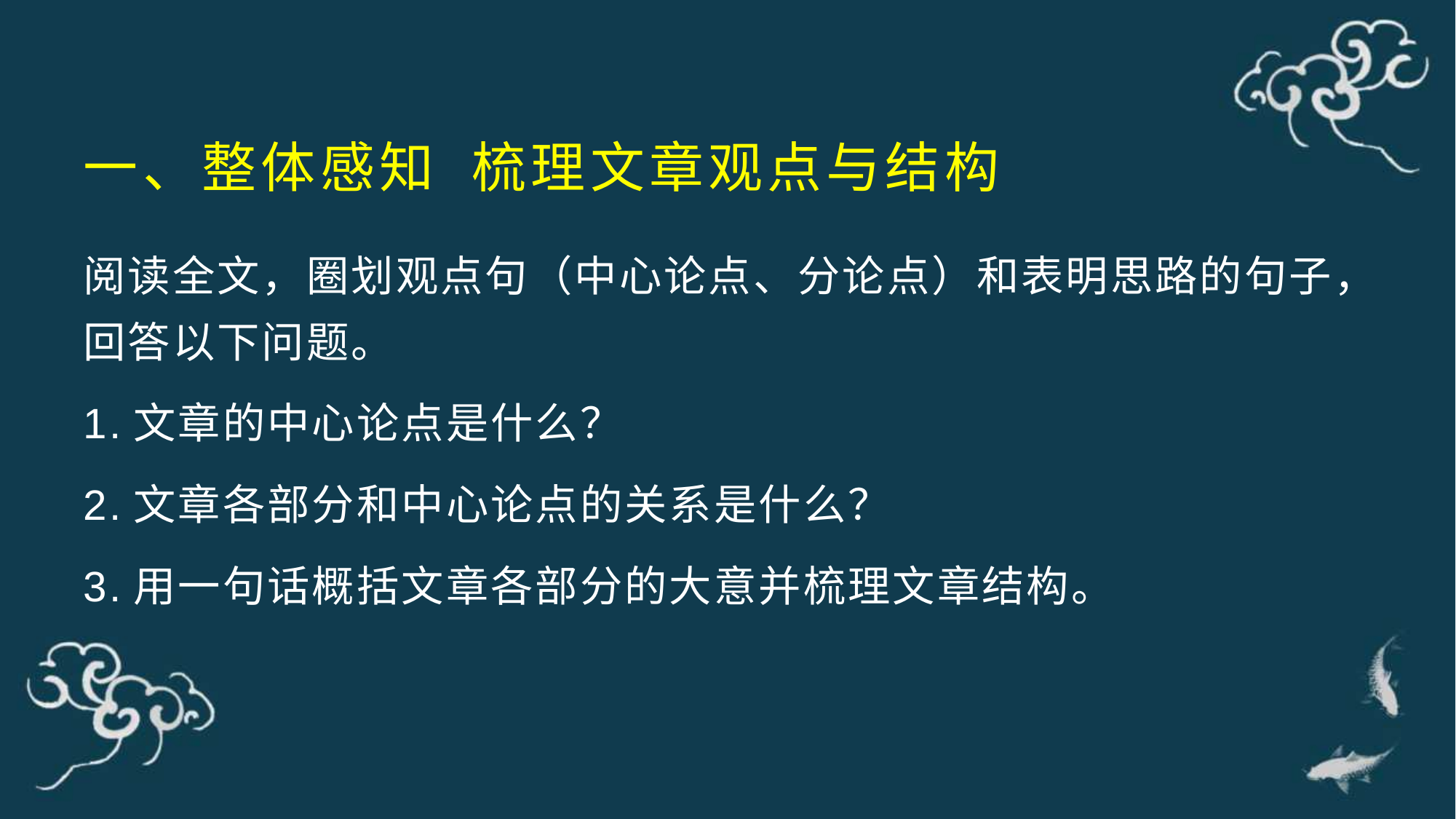

# 一、整体感知  梳理文章观点与结构
阅读全文，圈划观点句（中心论点、分论点）和表明思路的句子，回答以下问题。
1.文章的中心论点是什么？
2.文章各部分和中心论点的关系是什么？
3.用一句话概括文章各部分的大意并梳理文章结构。